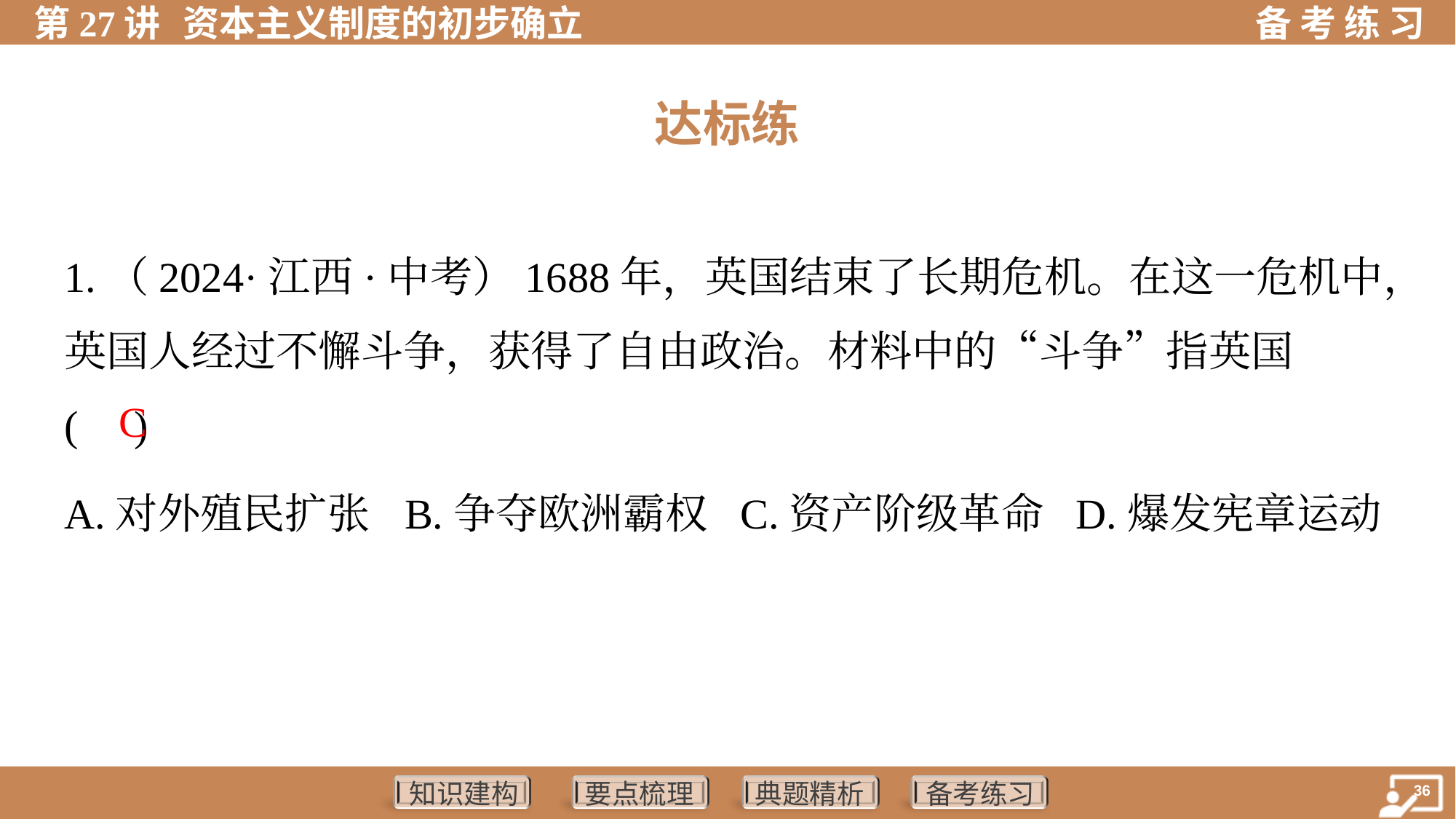

达标练
1.（2024·江西·中考）1688年，英国结束了长期危机。在这一危机中，
英国人经过不懈斗争，获得了自由政治。材料中的“斗争”指英国
(     )
C
A.对外殖民扩张	B.争夺欧洲霸权	C.资产阶级革命	D.爆发宪章运动